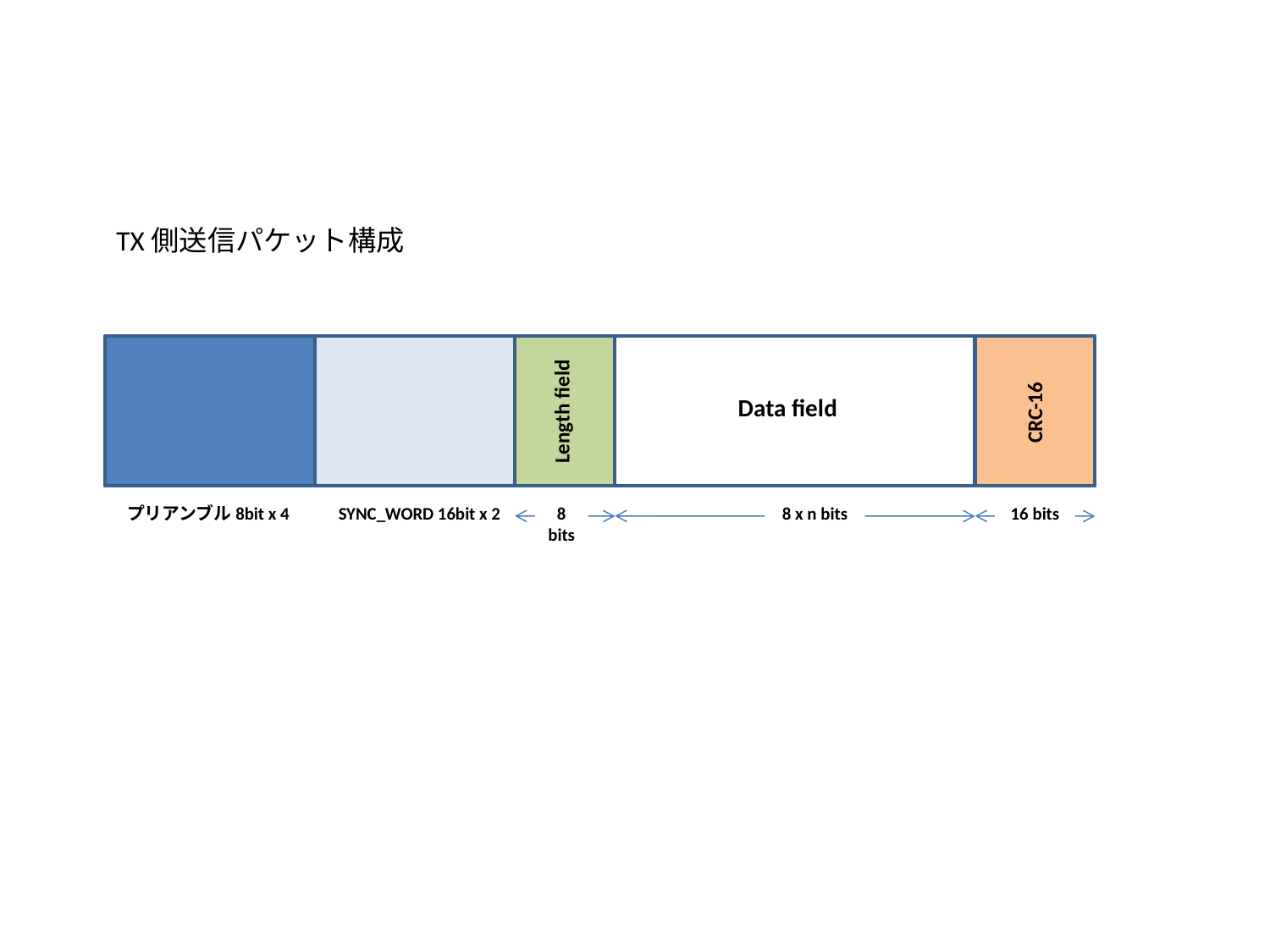

#
TX側送信パケット構成

Length field

Data field

CRC-16
プリアンブル8bit x 4
SYNC_WORD 16bit x 2
8
bits
8 x n bits
16 bits